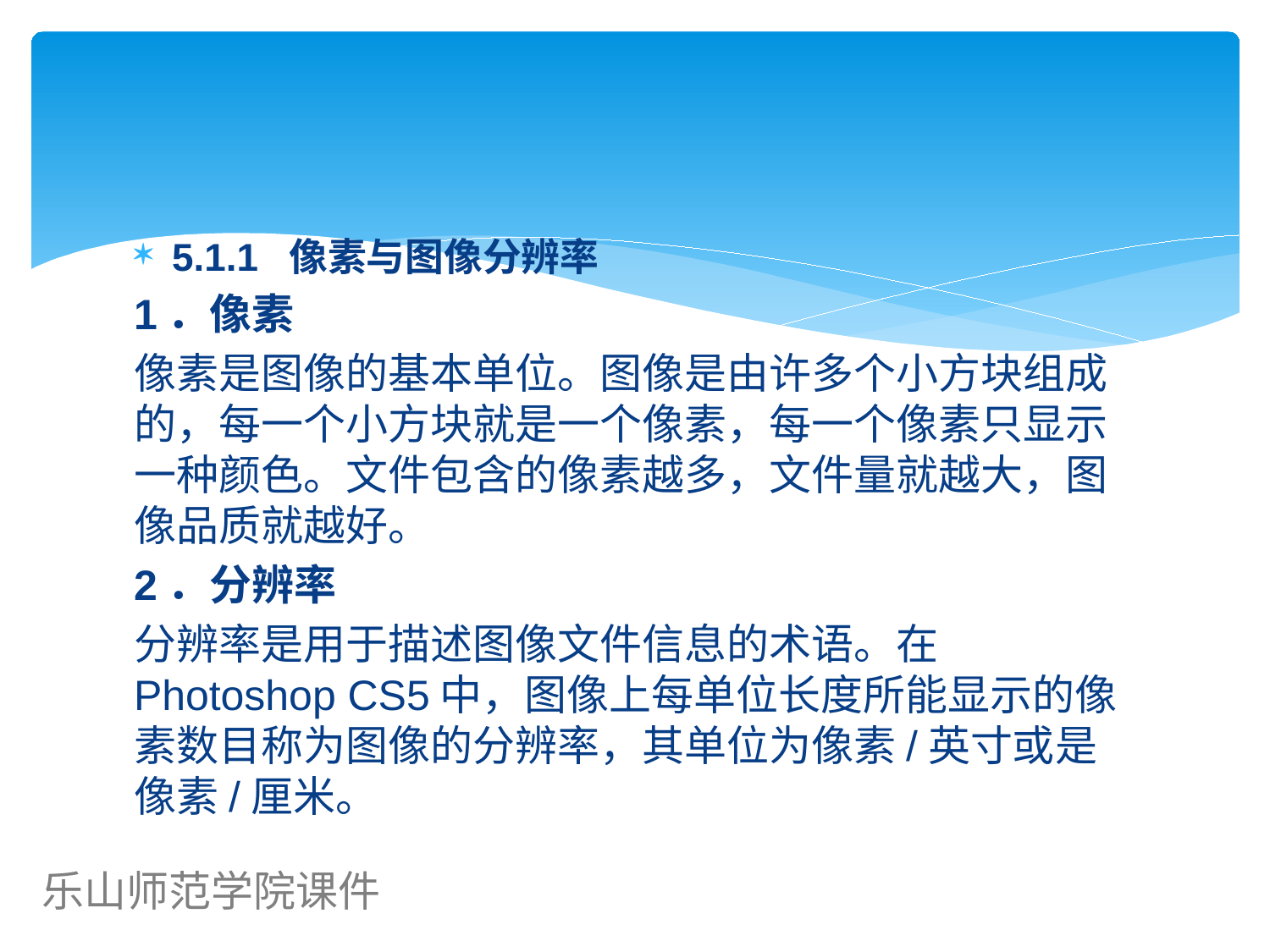

#
5.1.1  像素与图像分辨率
1．像素
像素是图像的基本单位。图像是由许多个小方块组成的，每一个小方块就是一个像素，每一个像素只显示一种颜色。文件包含的像素越多，文件量就越大，图像品质就越好。
2．分辨率
分辨率是用于描述图像文件信息的术语。在Photoshop CS5中，图像上每单位长度所能显示的像素数目称为图像的分辨率，其单位为像素/英寸或是像素/厘米。